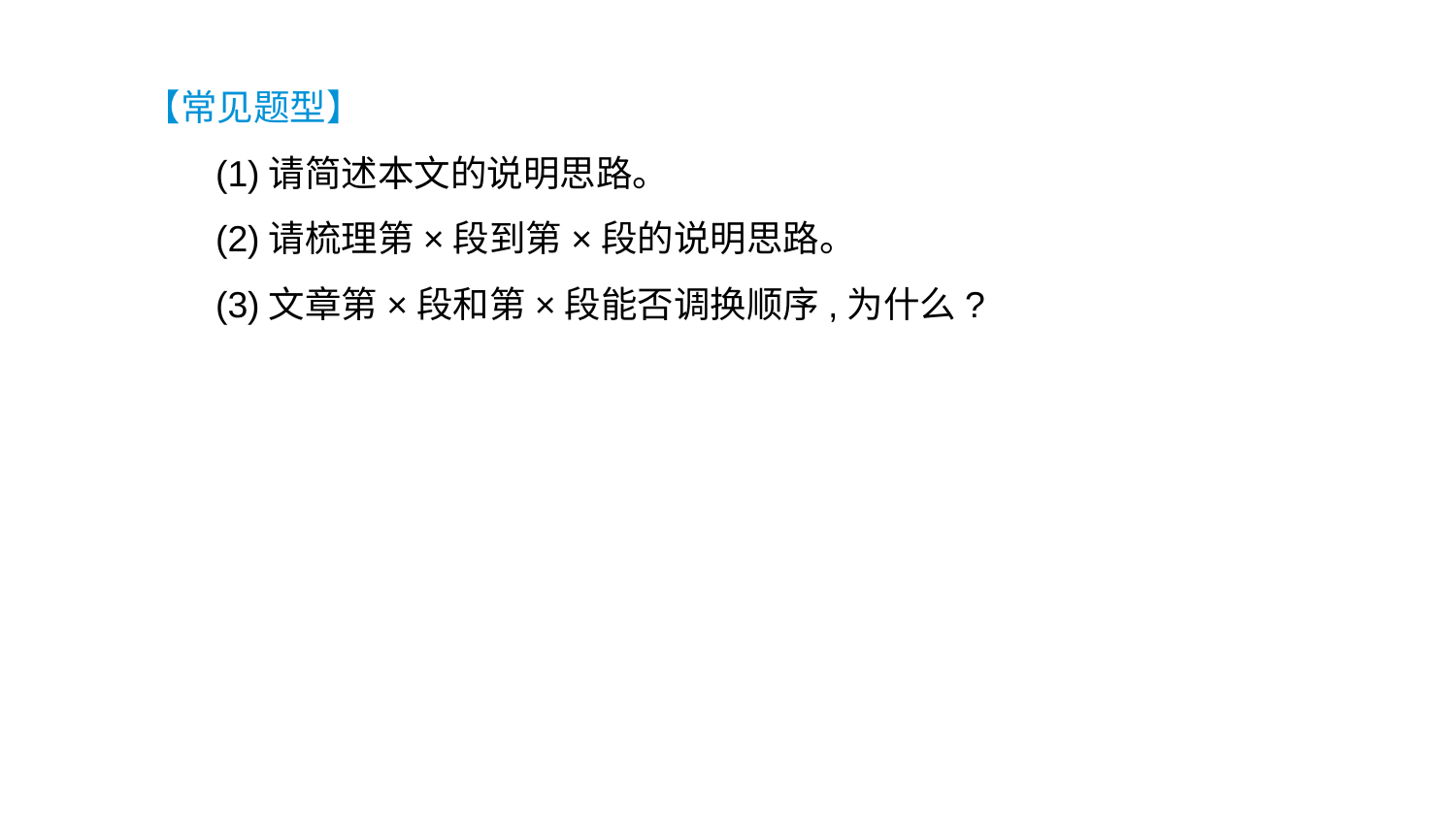

【常见题型】
(1)请简述本文的说明思路。
(2)请梳理第×段到第×段的说明思路。
(3)文章第×段和第×段能否调换顺序,为什么?